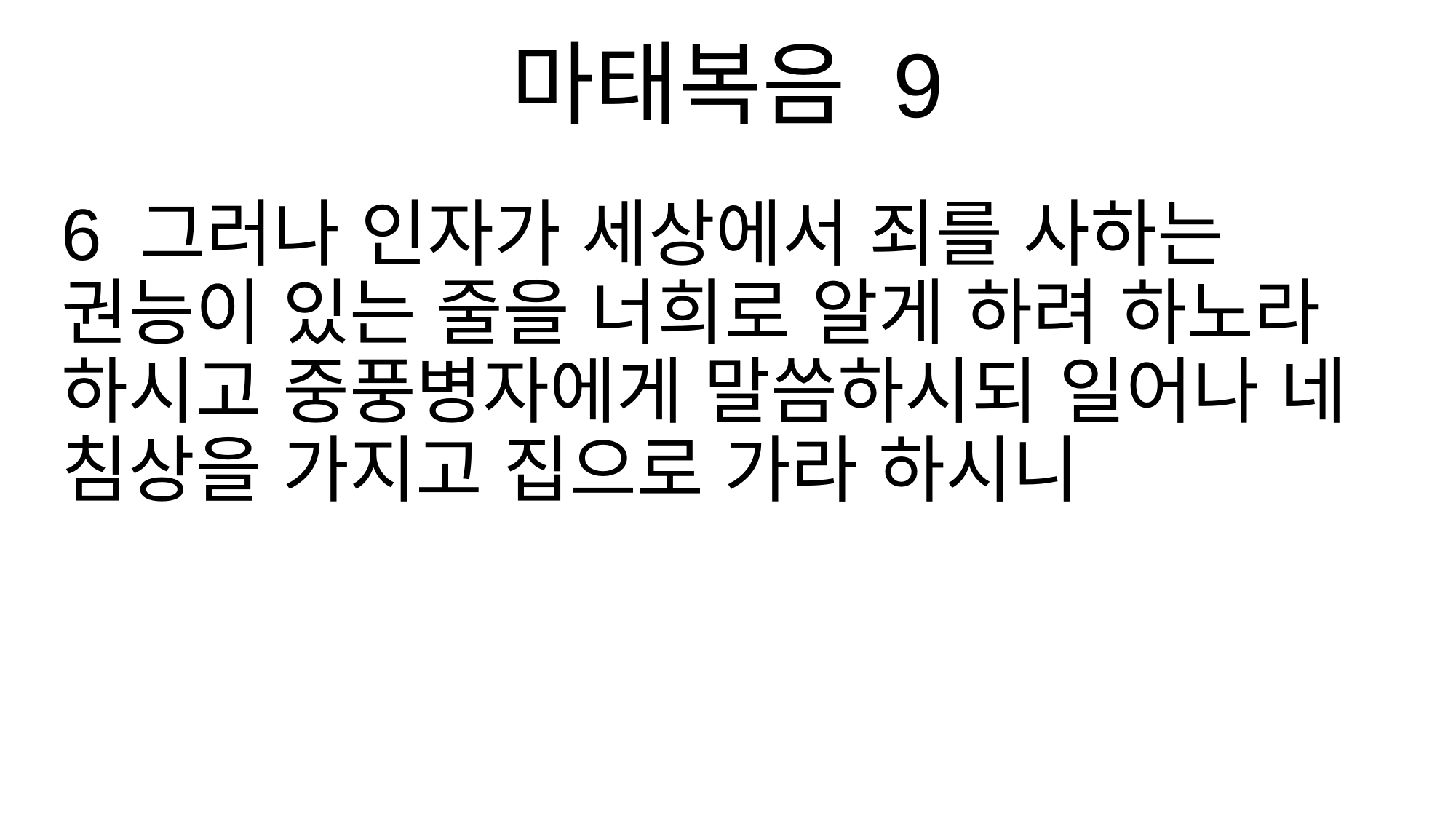

마태복음 9
6 그러나 인자가 세상에서 죄를 사하는 권능이 있는 줄을 너희로 알게 하려 하노라 하시고 중풍병자에게 말씀하시되 일어나 네 침상을 가지고 집으로 가라 하시니